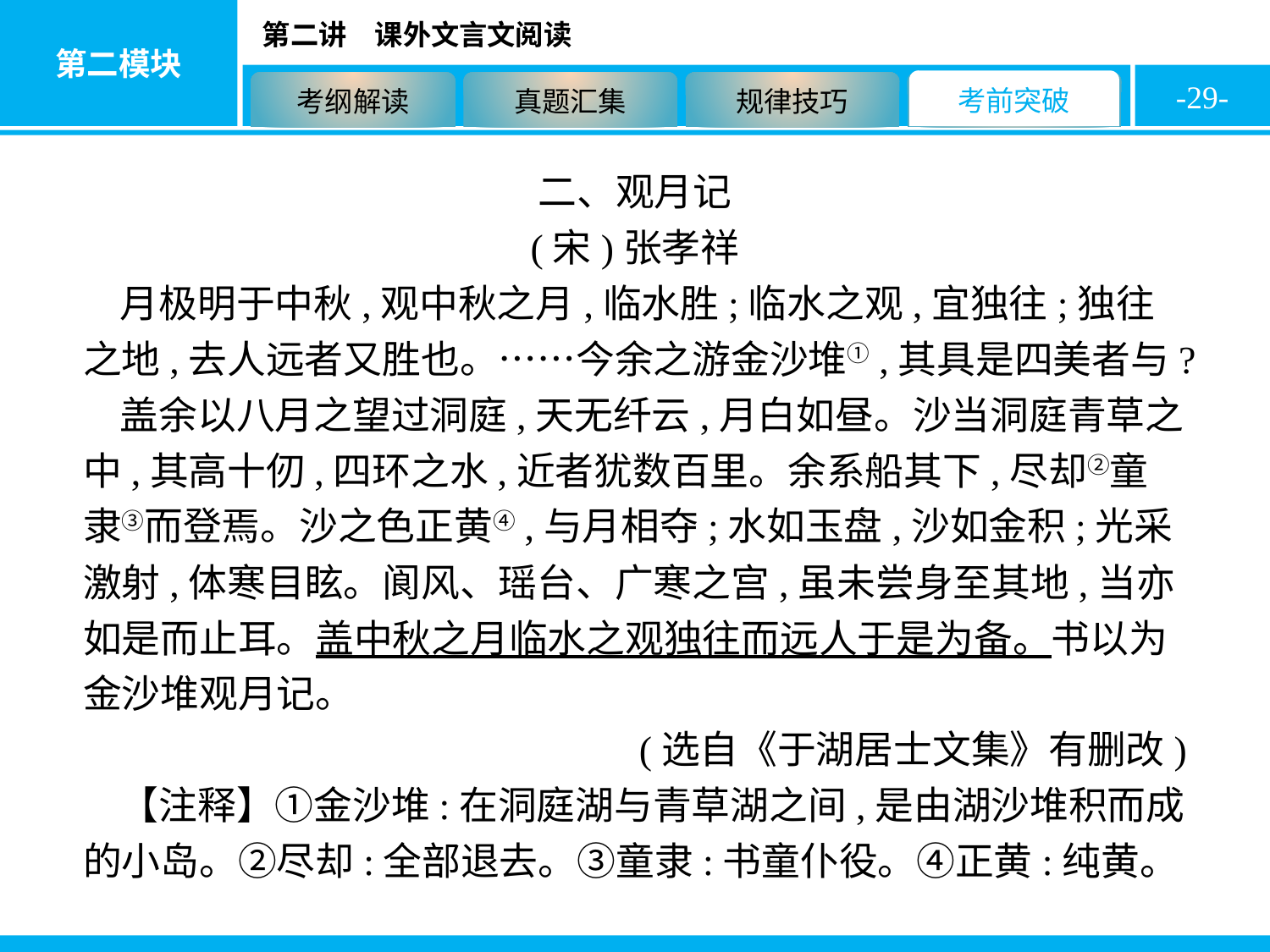

-29-
二、观月记
(宋)张孝祥
月极明于中秋,观中秋之月,临水胜;临水之观,宜独往;独往之地,去人远者又胜也。……今余之游金沙堆①,其具是四美者与?
盖余以八月之望过洞庭,天无纤云,月白如昼。沙当洞庭青草之中,其高十仞,四环之水,近者犹数百里。余系船其下,尽却②童隶③而登焉。沙之色正黄④,与月相夺;水如玉盘,沙如金积;光采激射,体寒目眩。阆风、瑶台、广寒之宫,虽未尝身至其地,当亦如是而止耳。盖中秋之月临水之观独往而远人于是为备。书以为金沙堆观月记。
(选自《于湖居士文集》有删改)
【注释】①金沙堆:在洞庭湖与青草湖之间,是由湖沙堆积而成的小岛。②尽却:全部退去。③童隶:书童仆役。④正黄:纯黄。